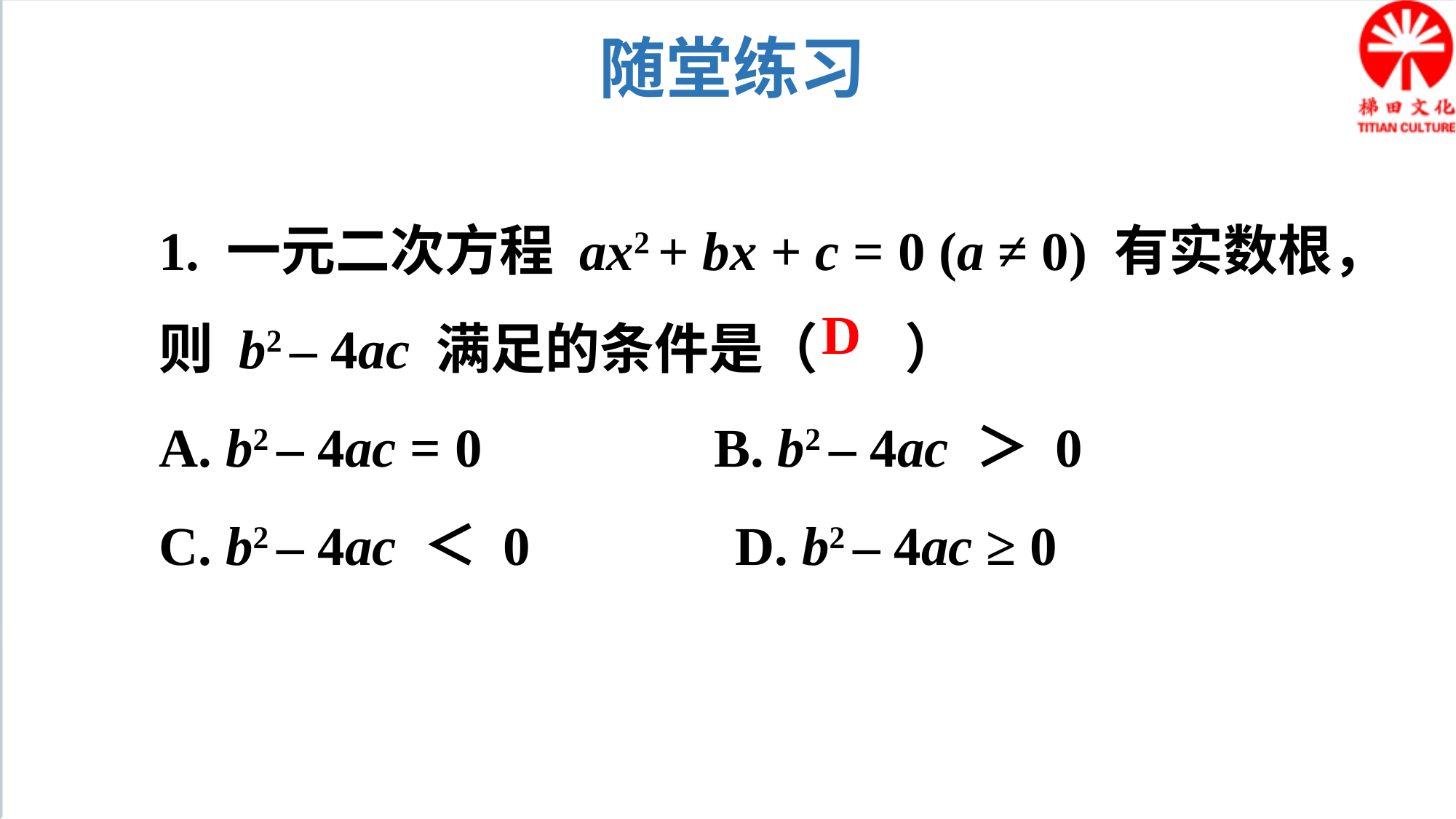

随堂练习
1. 一元二次方程 ax2 + bx + c = 0 (a ≠ 0) 有实数根，则 b2 – 4ac 满足的条件是（       ）
A. b2 – 4ac = 0                 B. b2 – 4ac ＞ 0
C. b2 – 4ac ＜ 0               D. b2 – 4ac ≥ 0
D